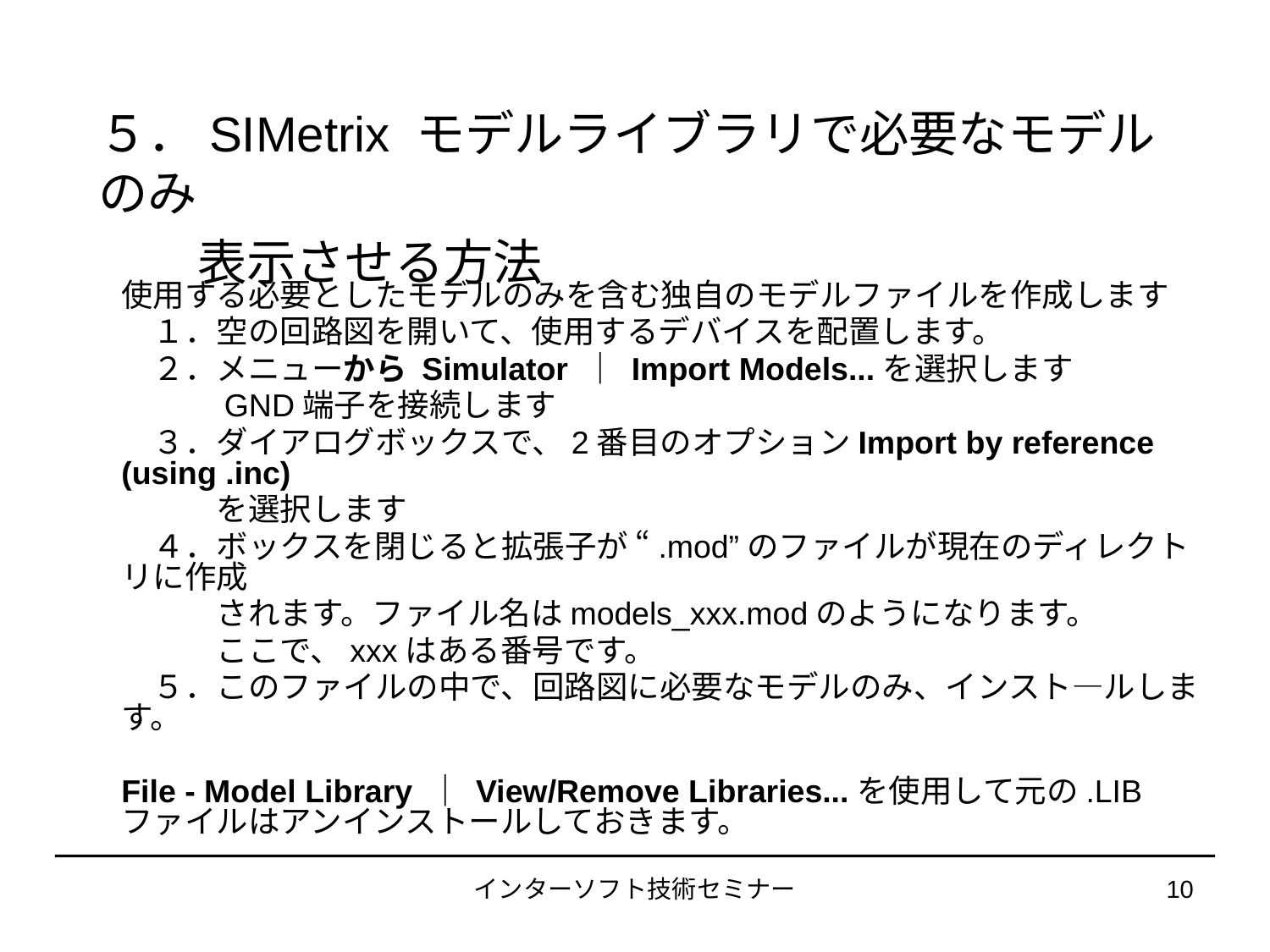

５．SIMetrix モデルライブラリで必要なモデルのみ
　　表示させる方法

使用する必要としたモデルのみを含む独自のモデルファイルを作成します
　１．空の回路図を開いて、使用するデバイスを配置します。
　２．メニューから Simulator ｜ Import Models...を選択します
　　　GND端子を接続します
　３．ダイアログボックスで、2番目のオプションImport by reference (using .inc)
　　　を選択します
　４．ボックスを閉じると拡張子が “.mod”のファイルが現在のディレクトリに作成
　　　されます。ファイル名はmodels_xxx.modのようになります。
　　　ここで、xxxはある番号です。
　５．このファイルの中で、回路図に必要なモデルのみ、インスト―ルします。

File - Model Library ｜ View/Remove Libraries...を使用して元の.LIBファイルはアンインストールしておきます。

インターソフト技術セミナー
10